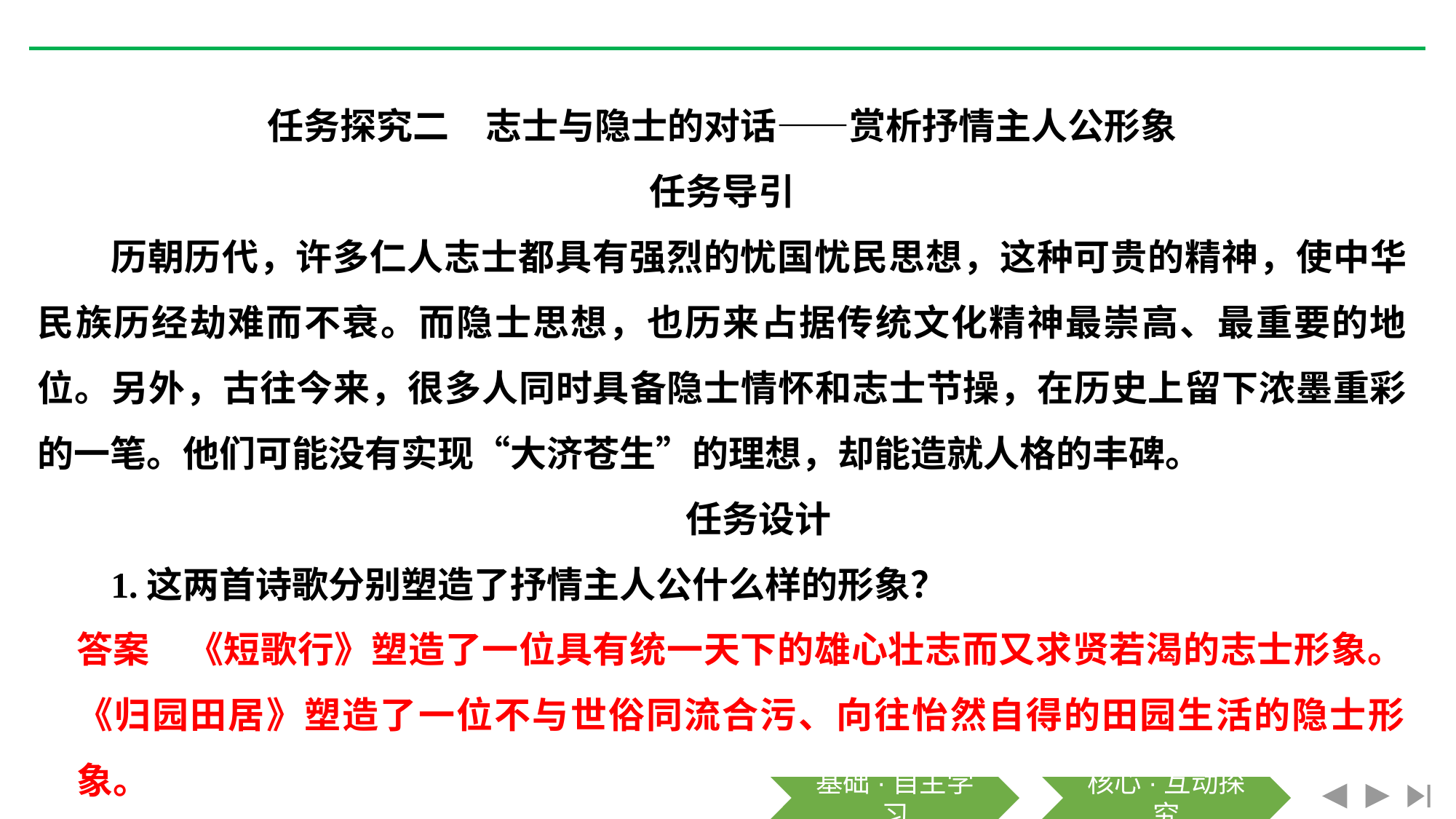

任务探究二　志士与隐士的对话——赏析抒情主人公形象
任务导引
历朝历代，许多仁人志士都具有强烈的忧国忧民思想，这种可贵的精神，使中华民族历经劫难而不衰。而隐士思想，也历来占据传统文化精神最崇高、最重要的地位。另外，古往今来，很多人同时具备隐士情怀和志士节操，在历史上留下浓墨重彩的一笔。他们可能没有实现“大济苍生”的理想，却能造就人格的丰碑。
任务设计
1.这两首诗歌分别塑造了抒情主人公什么样的形象？
答案　《短歌行》塑造了一位具有统一天下的雄心壮志而又求贤若渴的志士形象。《归园田居》塑造了一位不与世俗同流合污、向往怡然自得的田园生活的隐士形象。